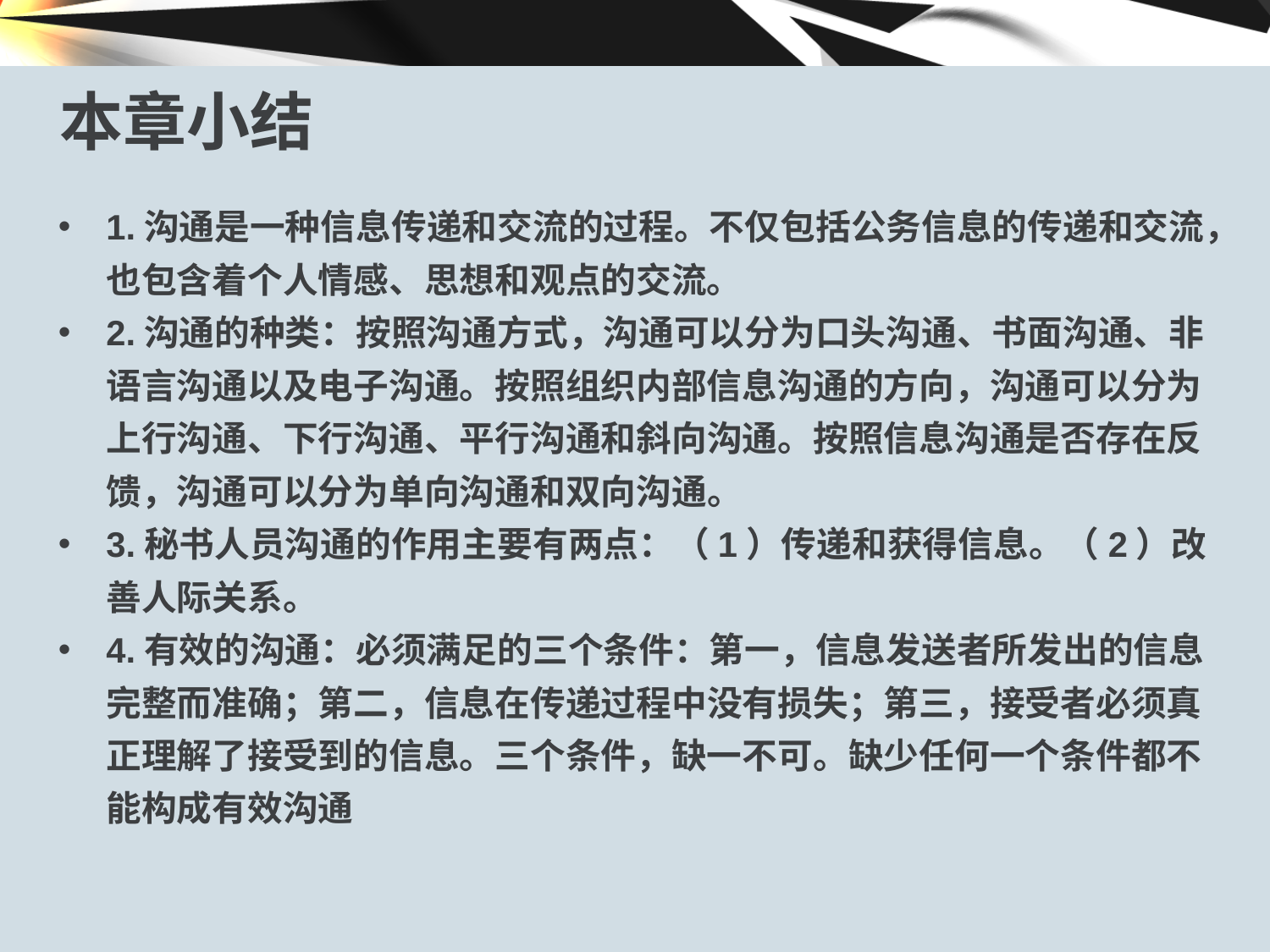

本章小结
1.沟通是一种信息传递和交流的过程。不仅包括公务信息的传递和交流，也包含着个人情感、思想和观点的交流。
2.沟通的种类：按照沟通方式，沟通可以分为口头沟通、书面沟通、非语言沟通以及电子沟通。按照组织内部信息沟通的方向，沟通可以分为上行沟通、下行沟通、平行沟通和斜向沟通。按照信息沟通是否存在反馈，沟通可以分为单向沟通和双向沟通。
3.秘书人员沟通的作用主要有两点：（1）传递和获得信息。（2）改善人际关系。
4.有效的沟通：必须满足的三个条件：第一，信息发送者所发出的信息完整而准确；第二，信息在传递过程中没有损失；第三，接受者必须真正理解了接受到的信息。三个条件，缺一不可。缺少任何一个条件都不能构成有效沟通